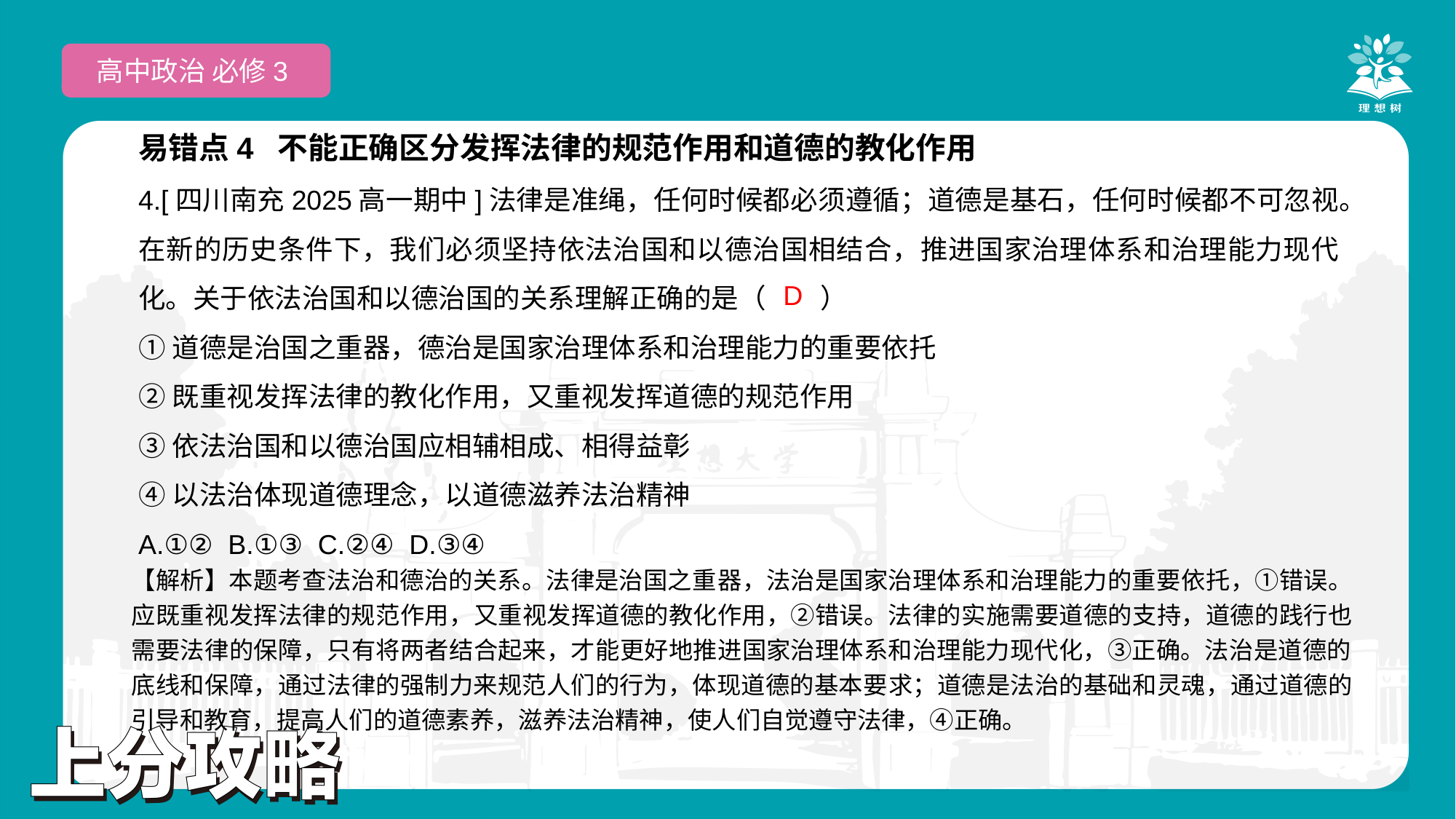

高中政治 必修3
易错点4  不能正确区分发挥法律的规范作用和道德的教化作用
4.[四川南充2025高一期中]法律是准绳，任何时候都必须遵循；道德是基石，任何时候都不可忽视。在新的历史条件下，我们必须坚持依法治国和以德治国相结合，推进国家治理体系和治理能力现代化。关于依法治国和以德治国的关系理解正确的是（　　）
①道德是治国之重器，德治是国家治理体系和治理能力的重要依托
②既重视发挥法律的教化作用，又重视发挥道德的规范作用
③依法治国和以德治国应相辅相成、相得益彰
④以法治体现道德理念，以道德滋养法治精神
A.①②  B.①③  C.②④  D.③④

 D
【解析】本题考查法治和德治的关系。法律是治国之重器，法治是国家治理体系和治理能力的重要依托，①错误。应既重视发挥法律的规范作用，又重视发挥道德的教化作用，②错误。法律的实施需要道德的支持，道德的践行也需要法律的保障，只有将两者结合起来，才能更好地推进国家治理体系和治理能力现代化，③正确。法治是道德的底线和保障，通过法律的强制力来规范人们的行为，体现道德的基本要求；道德是法治的基础和灵魂，通过道德的引导和教育，提高人们的道德素养，滋养法治精神，使人们自觉遵守法律，④正确。